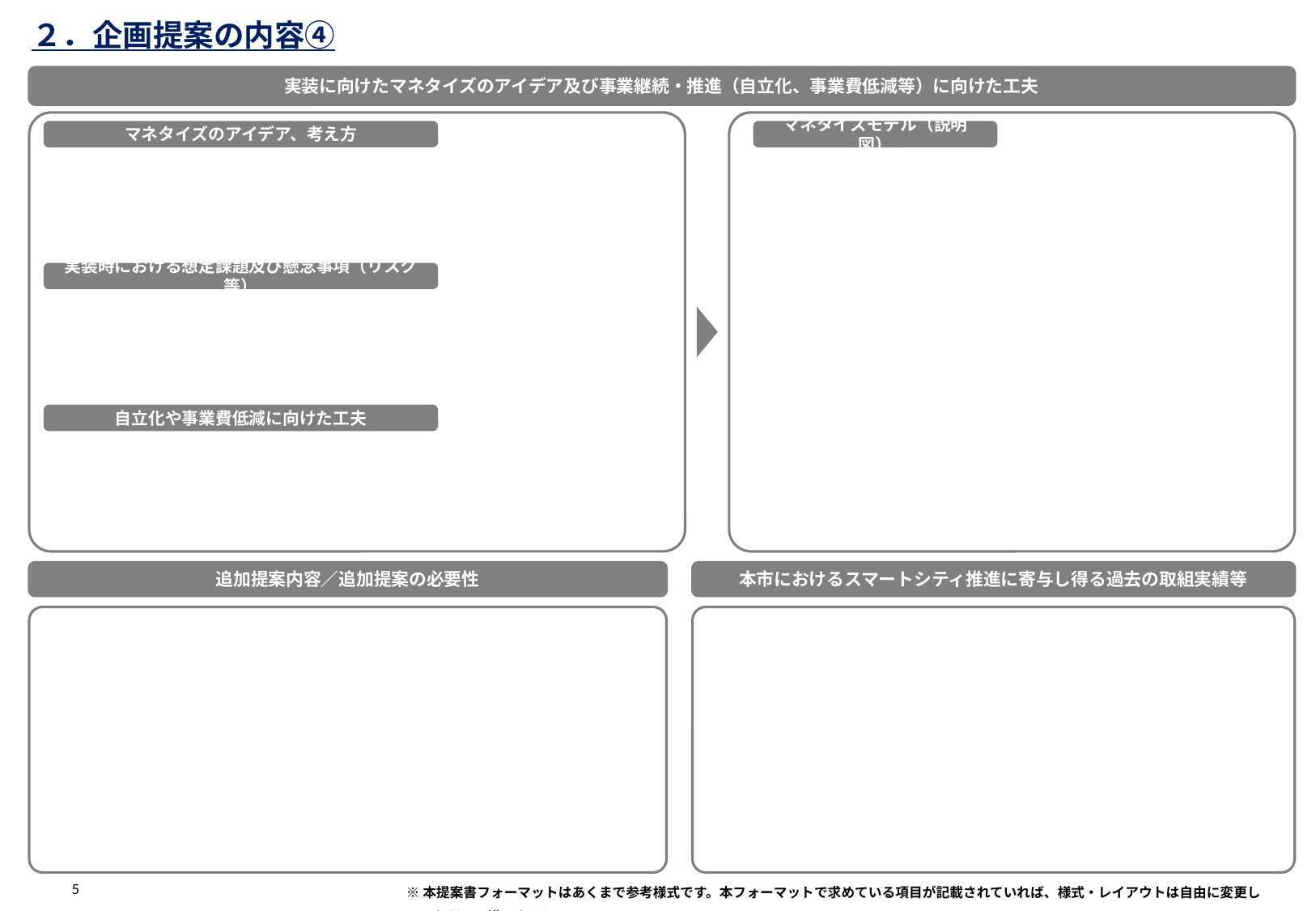

２．企画提案の内容④
実装に向けたマネタイズのアイデア及び事業継続・推進（自立化、事業費低減等）に向けた工夫

マネタイズのアイデア、考え方
マネタイズモデル（説明図）
実装時における想定課題及び懸念事項（リスク等）

自立化や事業費低減に向けた工夫
追加提案内容／追加提案の必要性
本市におけるスマートシティ推進に寄与し得る過去の取組実績等

5
※本提案書フォーマットはあくまで参考様式です。本フォーマットで求めている項目が記載されていれば、様式・レイアウトは自由に変更していただいて構いません。